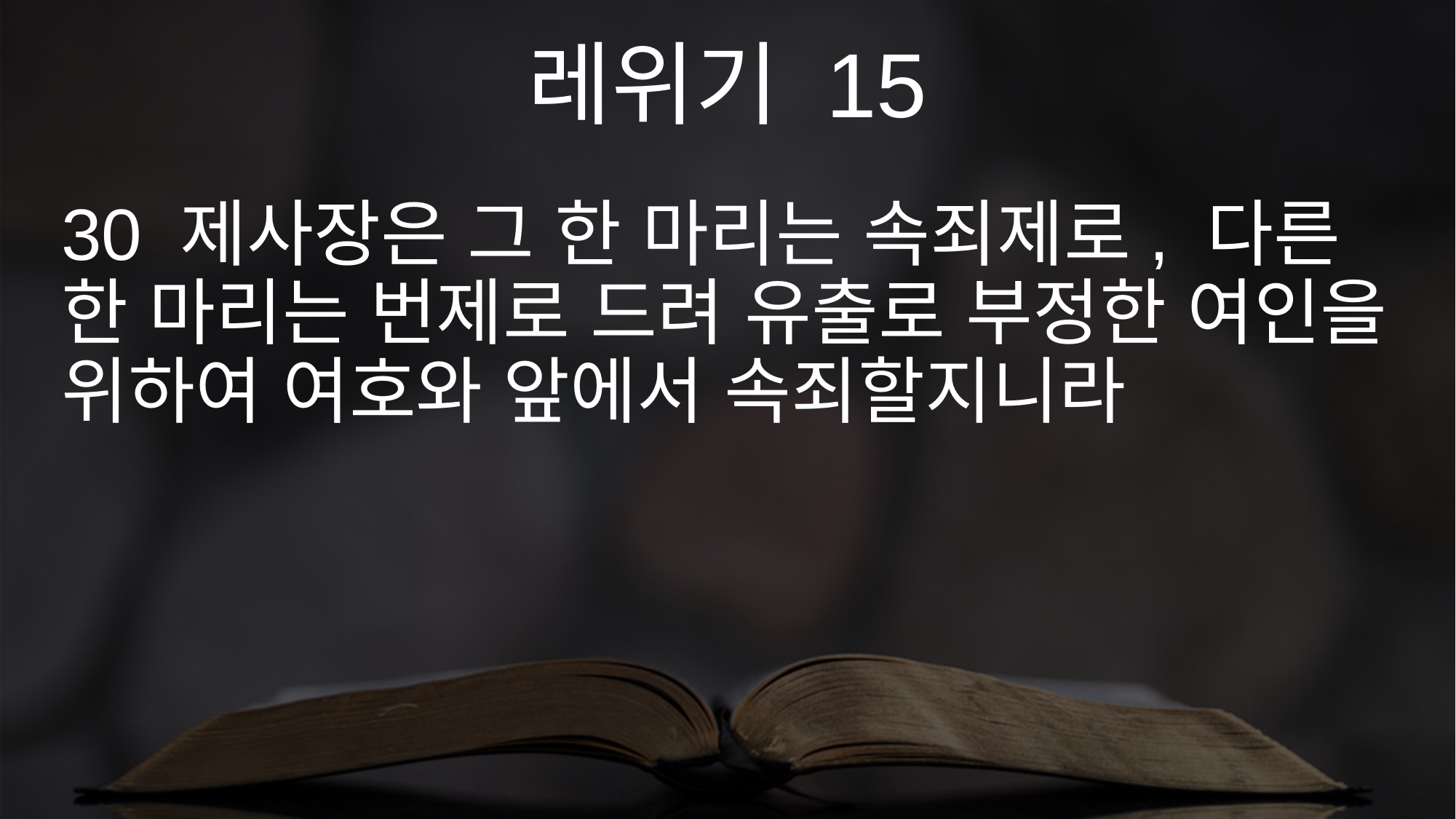

레위기 15
30 제사장은 그 한 마리는 속죄제로, 다른 한 마리는 번제로 드려 유출로 부정한 여인을 위하여 여호와 앞에서 속죄할지니라